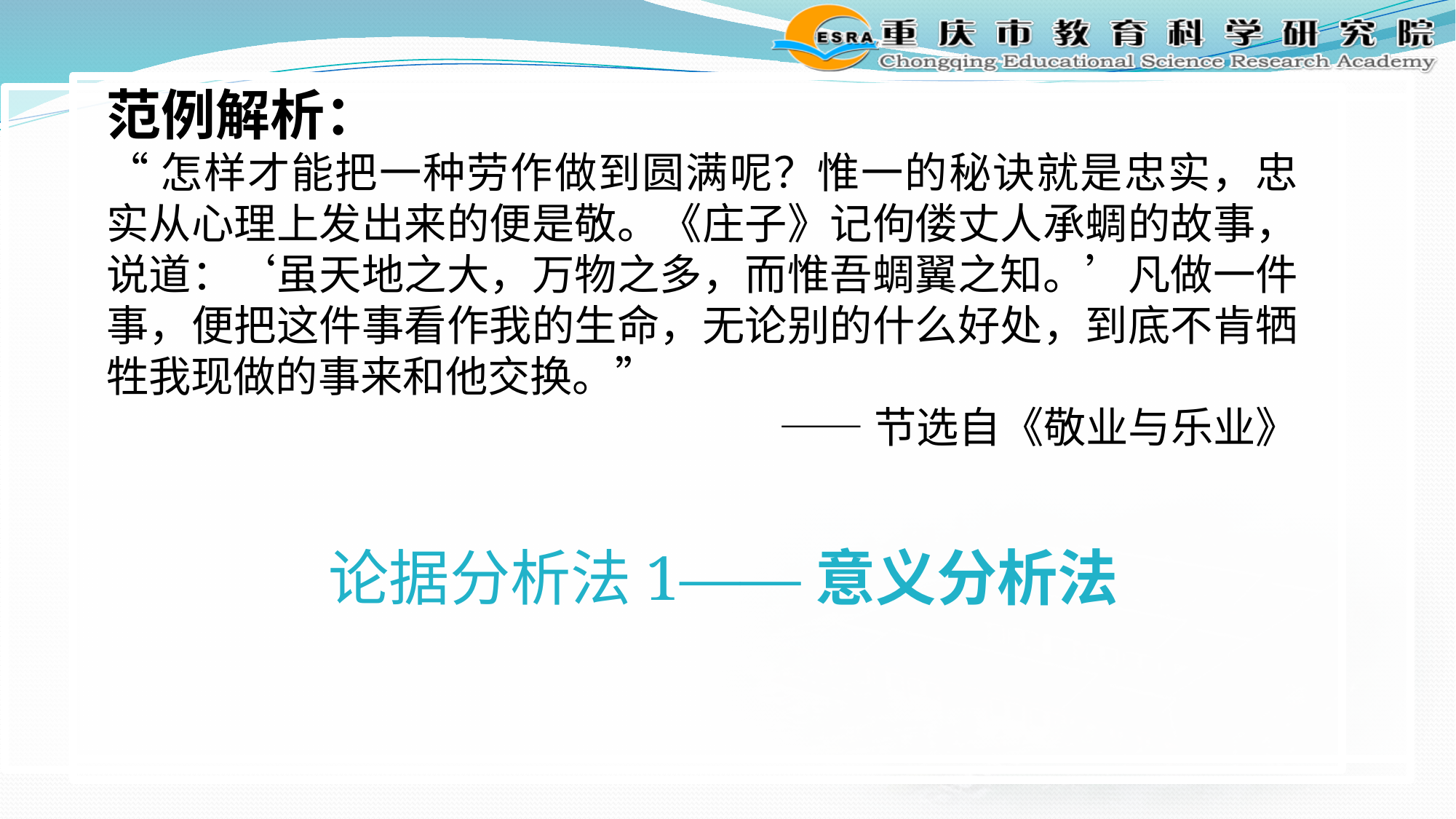

范例解析：
“怎样才能把一种劳作做到圆满呢？惟一的秘诀就是忠实，忠实从心理上发出来的便是敬。《庄子》记佝偻丈人承蜩的故事，说道：‘虽天地之大，万物之多，而惟吾蜩翼之知。’凡做一件事，便把这件事看作我的生命，无论别的什么好处，到底不肯牺牲我现做的事来和他交换。”
  ——节选自《敬业与乐业》

论据分析法1——意义分析法